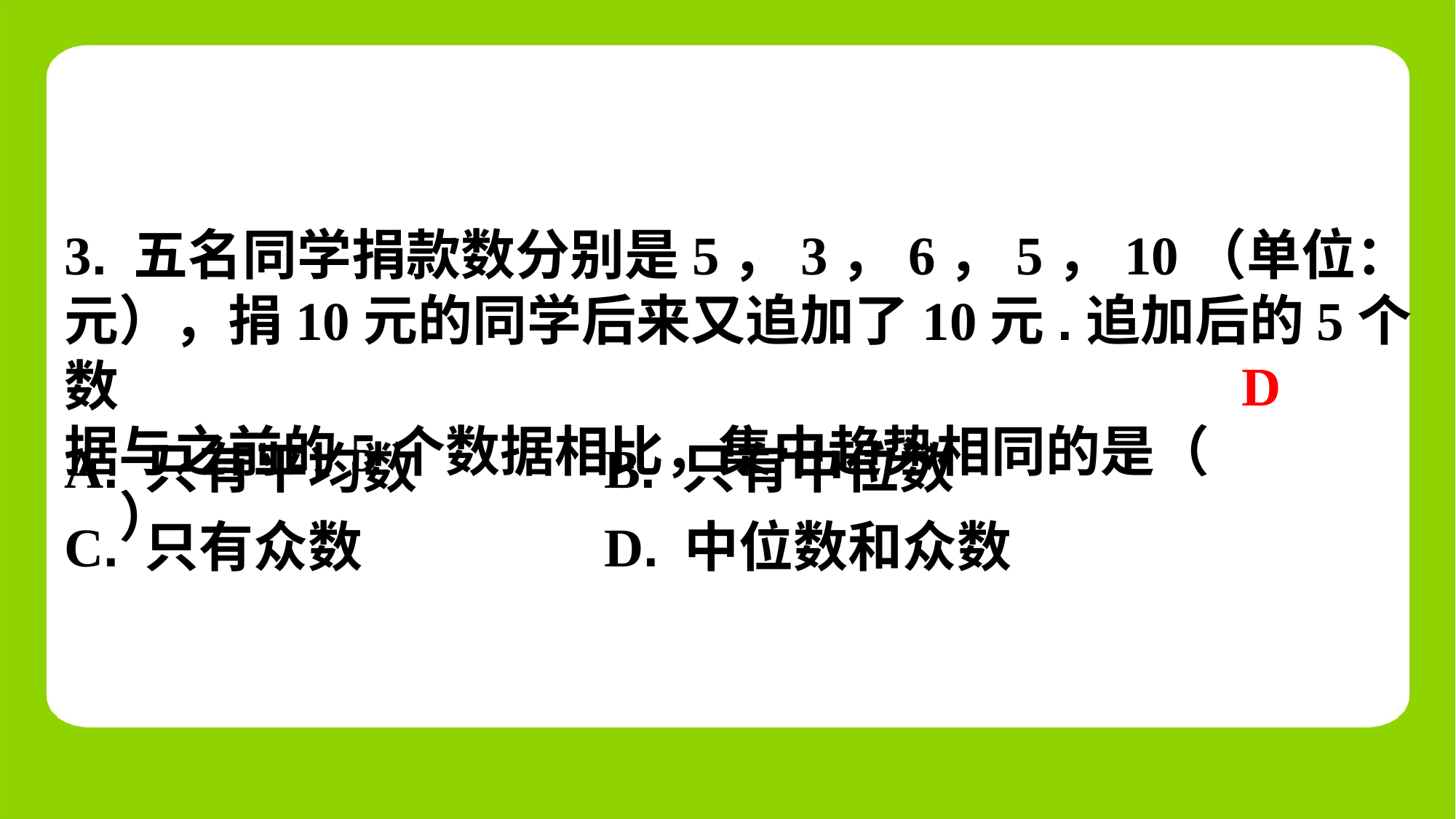

3. 五名同学捐款数分别是5，3，6，5，10（单位：
元），捐10元的同学后来又追加了10元.追加后的5个数
据与之前的5个数据相比，集中趋势相同的是（　D　）
D
| A. 只有平均数 | B. 只有中位数 |
| --- | --- |
| C. 只有众数 | D. 中位数和众数 |